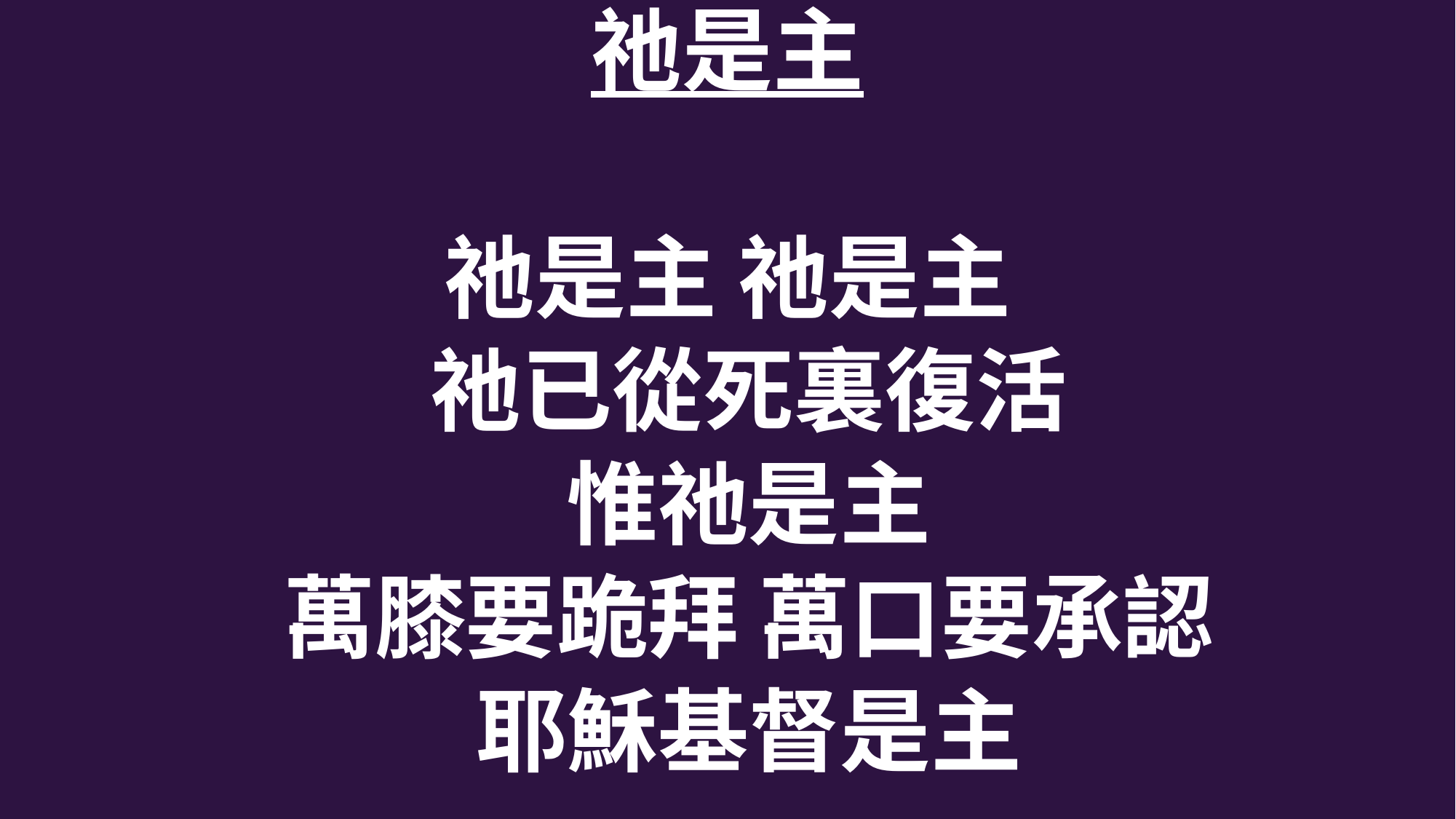

祂是主

祂是主 祂是主
 祂已從死裏復活
 惟祂是主
 萬膝要跪拜 萬口要承認
 耶穌基督是主